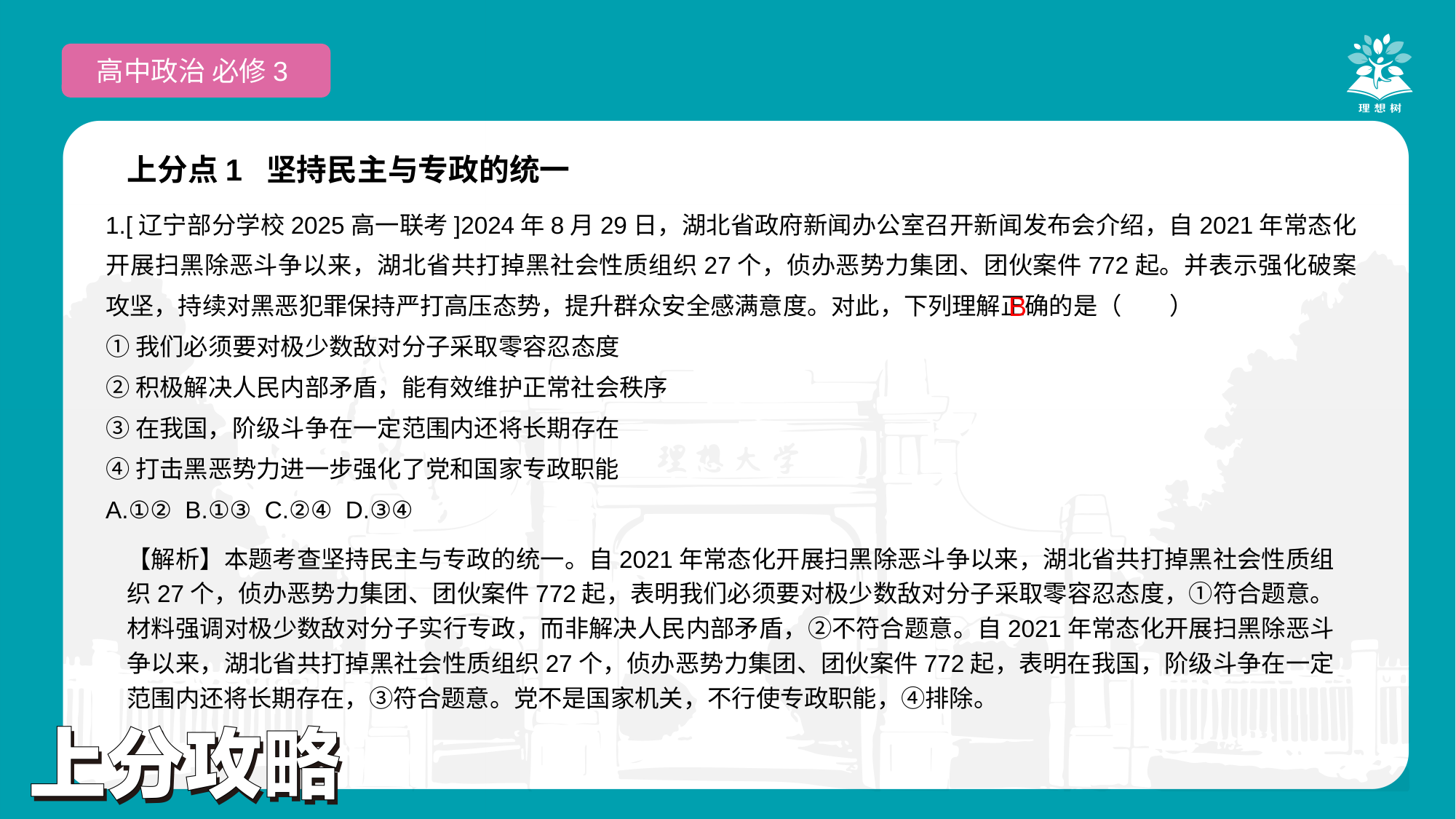

高中政治 必修3
上分点1  坚持民主与专政的统一
1.[辽宁部分学校2025高一联考]2024年8月29日，湖北省政府新闻办公室召开新闻发布会介绍，自2021年常态化开展扫黑除恶斗争以来，湖北省共打掉黑社会性质组织27个，侦办恶势力集团、团伙案件772起。并表示强化破案攻坚，持续对黑恶犯罪保持严打高压态势，提升群众安全感满意度。对此，下列理解正确的是（　　）
①我们必须要对极少数敌对分子采取零容忍态度
②积极解决人民内部矛盾，能有效维护正常社会秩序
③在我国，阶级斗争在一定范围内还将长期存在
④打击黑恶势力进一步强化了党和国家专政职能
A.①②  B.①③  C.②④  D.③④
 B
【解析】本题考查坚持民主与专政的统一。自2021年常态化开展扫黑除恶斗争以来，湖北省共打掉黑社会性质组织27个，侦办恶势力集团、团伙案件772起，表明我们必须要对极少数敌对分子采取零容忍态度，①符合题意。材料强调对极少数敌对分子实行专政，而非解决人民内部矛盾，②不符合题意。自2021年常态化开展扫黑除恶斗争以来，湖北省共打掉黑社会性质组织27个，侦办恶势力集团、团伙案件772起，表明在我国，阶级斗争在一定范围内还将长期存在，③符合题意。党不是国家机关，不行使专政职能，④排除。